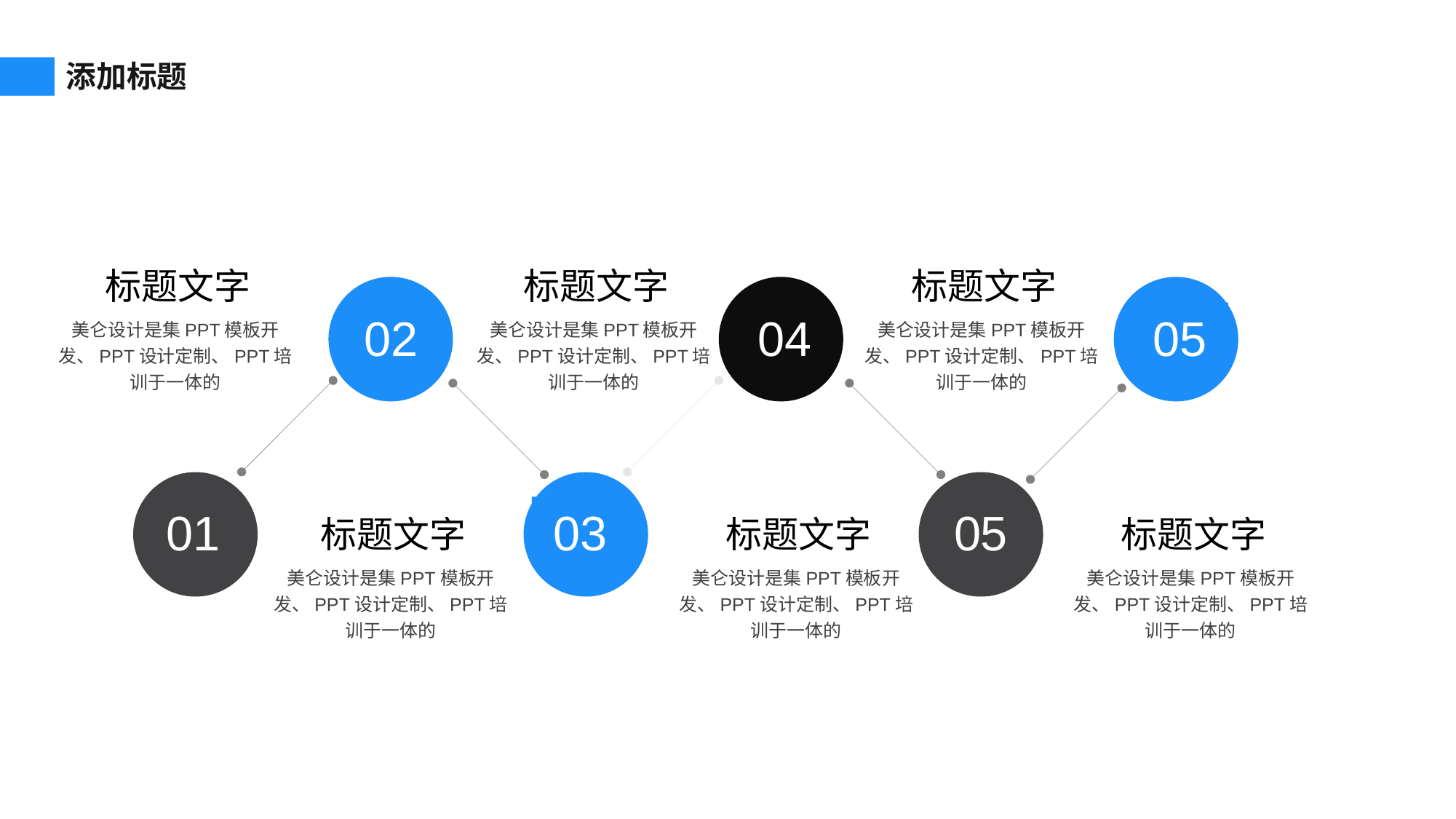

添加标题

标题文字
美仑设计是集PPT模板开发、PPT设计定制、PPT培训于一体的
标题文字
美仑设计是集PPT模板开发、PPT设计定制、PPT培训于一体的
标题文字
美仑设计是集PPT模板开发、PPT设计定制、PPT培训于一体的

02

04

05

03

05

01
标题文字
美仑设计是集PPT模板开发、PPT设计定制、PPT培训于一体的
标题文字
美仑设计是集PPT模板开发、PPT设计定制、PPT培训于一体的
标题文字
美仑设计是集PPT模板开发、PPT设计定制、PPT培训于一体的